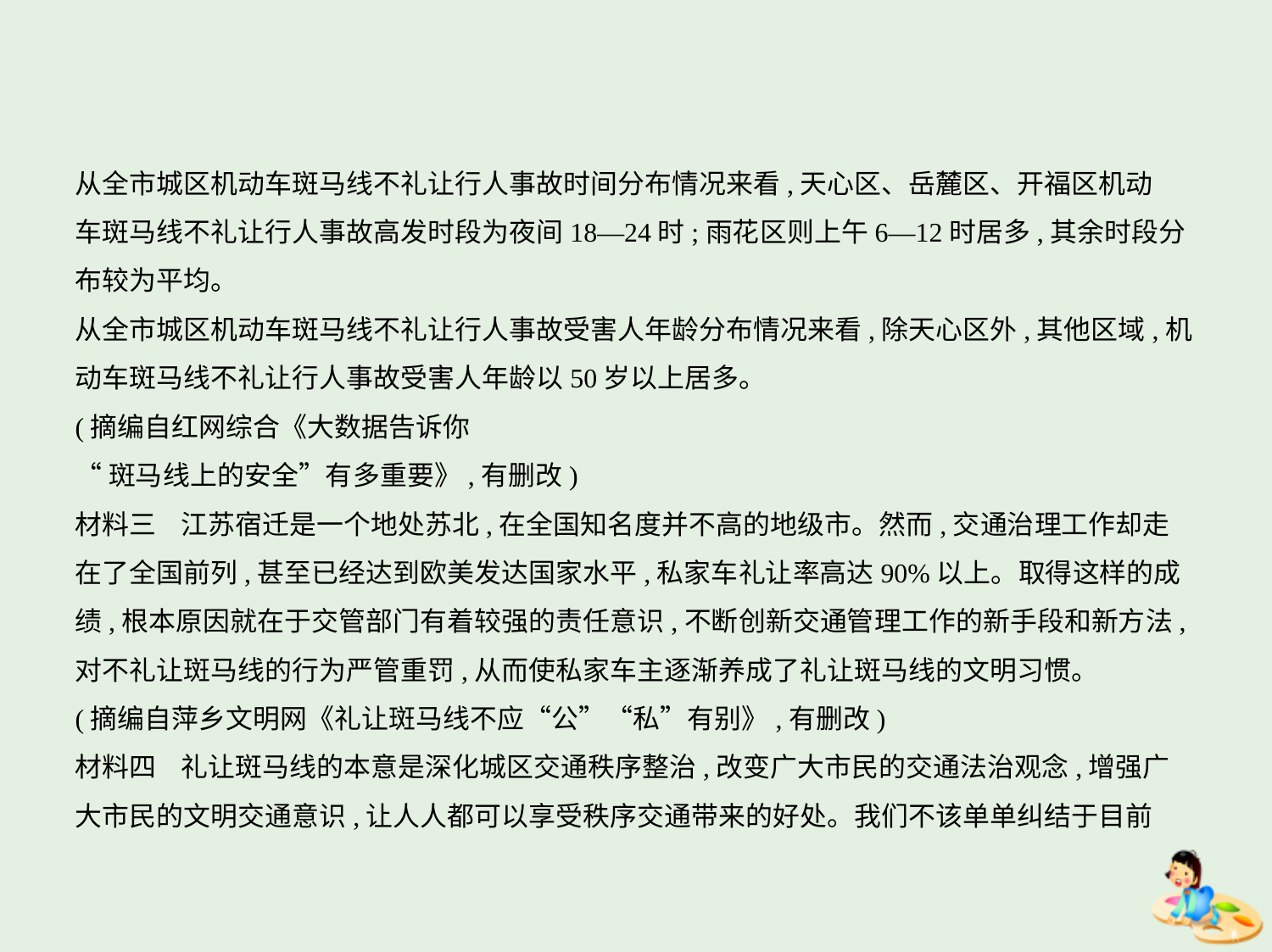

从全市城区机动车斑马线不礼让行人事故时间分布情况来看,天心区、岳麓区、开福区机动
车斑马线不礼让行人事故高发时段为夜间18—24时;雨花区则上午6—12时居多,其余时段分
布较为平均。
从全市城区机动车斑马线不礼让行人事故受害人年龄分布情况来看,除天心区外,其他区域,机
动车斑马线不礼让行人事故受害人年龄以50岁以上居多。
(摘编自红网综合《大数据告诉你
“斑马线上的安全”有多重要》,有删改)
材料三    江苏宿迁是一个地处苏北,在全国知名度并不高的地级市。然而,交通治理工作却走
在了全国前列,甚至已经达到欧美发达国家水平,私家车礼让率高达90%以上。取得这样的成
绩,根本原因就在于交管部门有着较强的责任意识,不断创新交通管理工作的新手段和新方法,
对不礼让斑马线的行为严管重罚,从而使私家车主逐渐养成了礼让斑马线的文明习惯。
(摘编自萍乡文明网《礼让斑马线不应“公”“私”有别》,有删改)
材料四    礼让斑马线的本意是深化城区交通秩序整治,改变广大市民的交通法治观念,增强广
大市民的文明交通意识,让人人都可以享受秩序交通带来的好处。我们不该单单纠结于目前